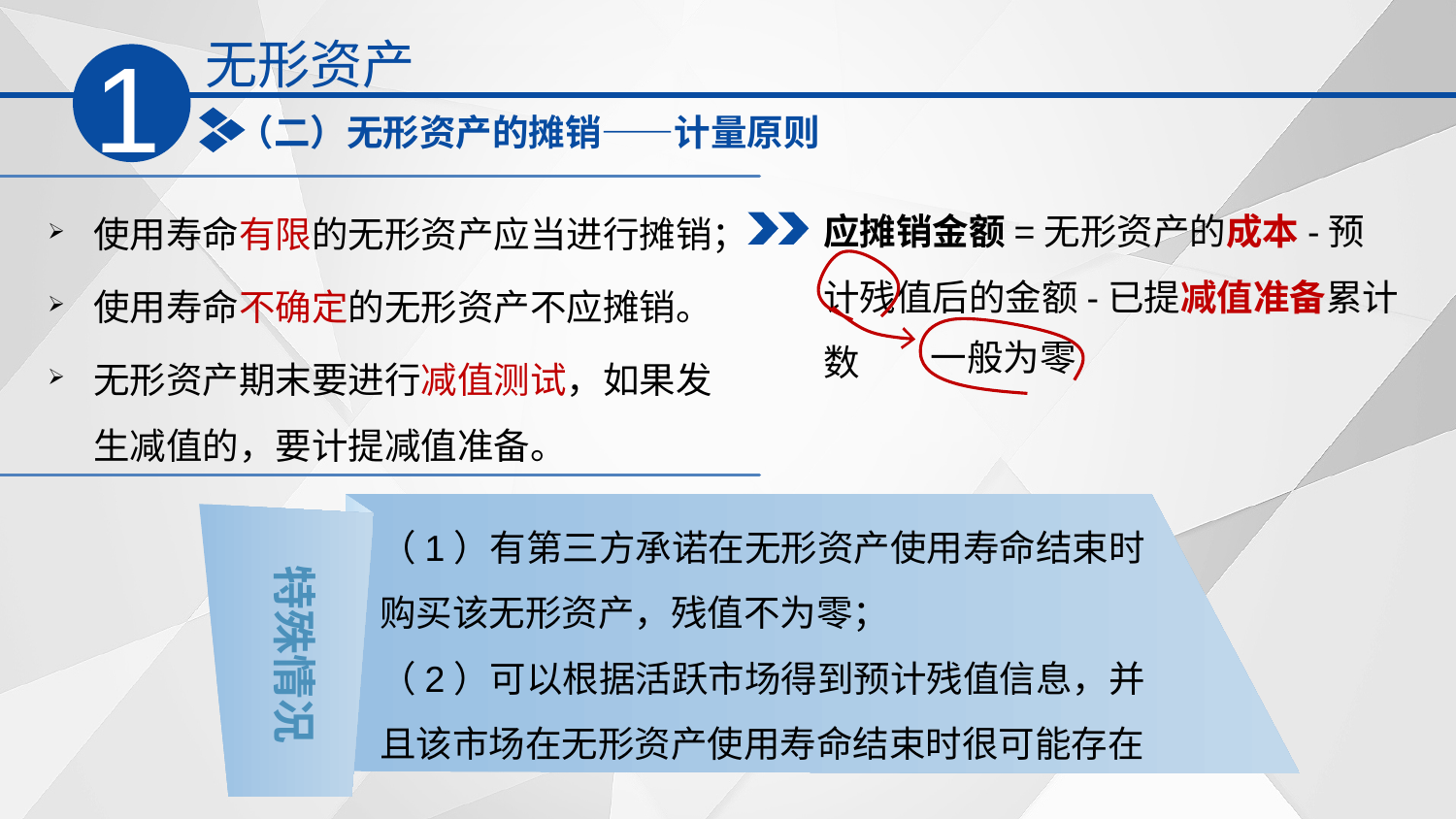

无形资产
1

（二）无形资产的摊销——计量原则

应摊销金额=无形资产的成本-预计残值后的金额-已提减值准备累计数
使用寿命有限的无形资产应当进行摊销；
使用寿命不确定的无形资产不应摊销。
无形资产期末要进行减值测试，如果发生减值的，要计提减值准备。

一般为零
（1）有第三方承诺在无形资产使用寿命结束时购买该无形资产，残值不为零；
（2）可以根据活跃市场得到预计残值信息，并且该市场在无形资产使用寿命结束时很可能存在

特殊情况